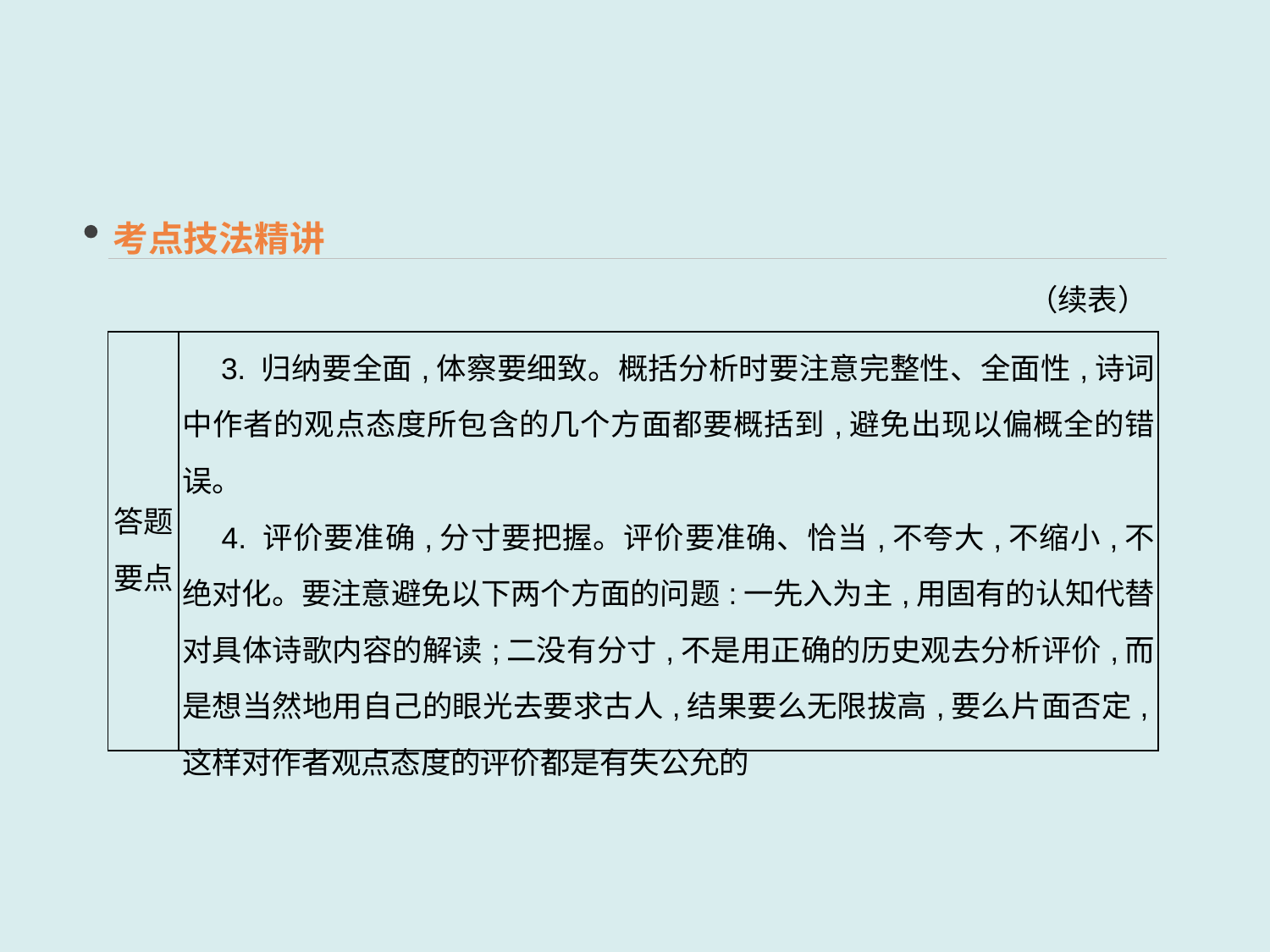

考点技法精讲

（续表）
| 答题要点 | 3. 归纳要全面,体察要细致。概括分析时要注意完整性、全面性,诗词中作者的观点态度所包含的几个方面都要概括到,避免出现以偏概全的错误。 　4. 评价要准确,分寸要把握。评价要准确、恰当,不夸大,不缩小,不绝对化。要注意避免以下两个方面的问题:一先入为主,用固有的认知代替对具体诗歌内容的解读;二没有分寸,不是用正确的历史观去分析评价,而是想当然地用自己的眼光去要求古人,结果要么无限拔高,要么片面否定,这样对作者观点态度的评价都是有失公允的 |
| --- | --- |